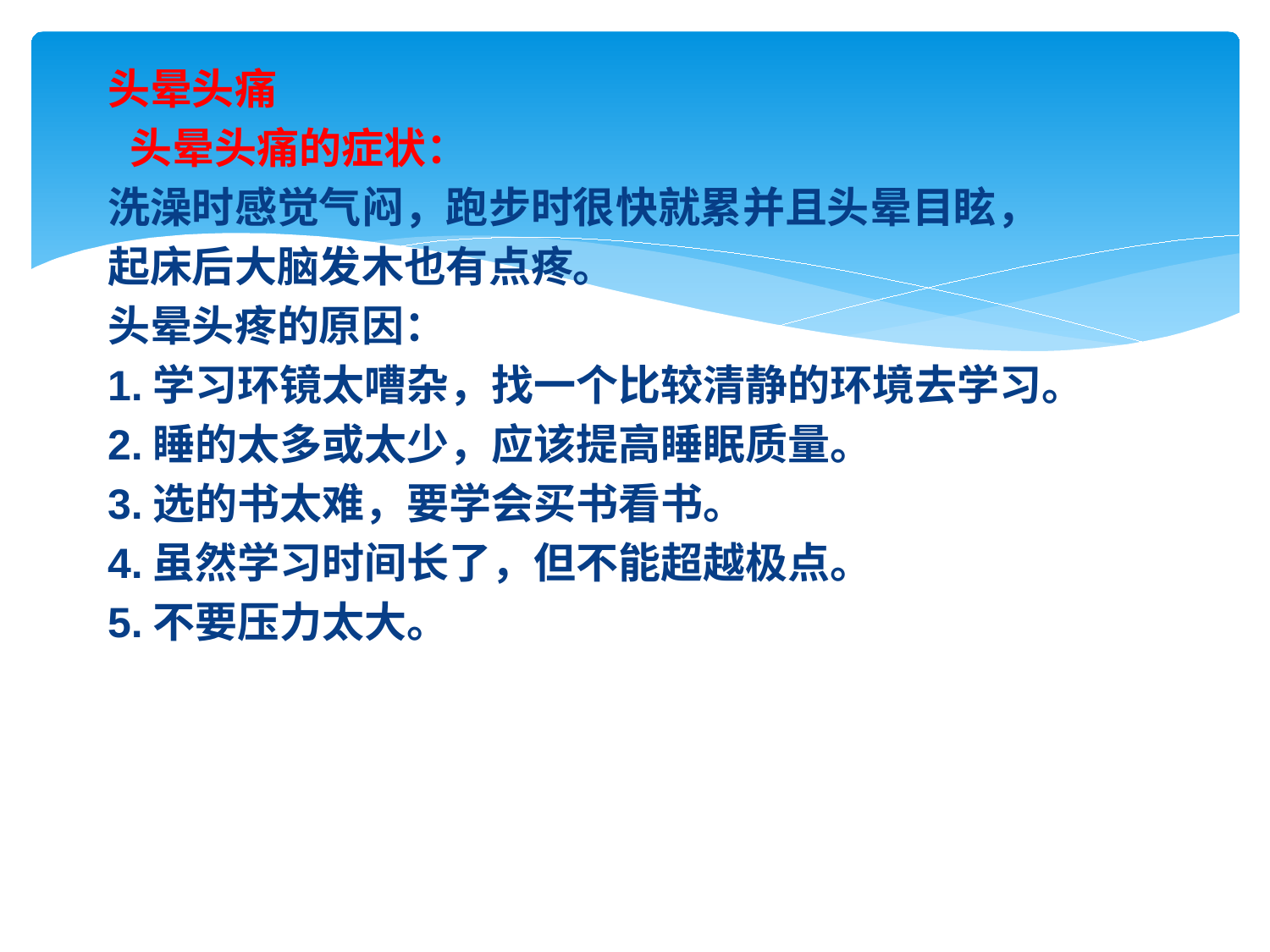

头晕头痛
 头晕头痛的症状：
洗澡时感觉气闷，跑步时很快就累并且头晕目眩，
起床后大脑发木也有点疼。
头晕头疼的原因：
1.学习环镜太嘈杂，找一个比较清静的环境去学习。
2.睡的太多或太少，应该提高睡眠质量。
3.选的书太难，要学会买书看书。
4.虽然学习时间长了，但不能超越极点。
5.不要压力太大。